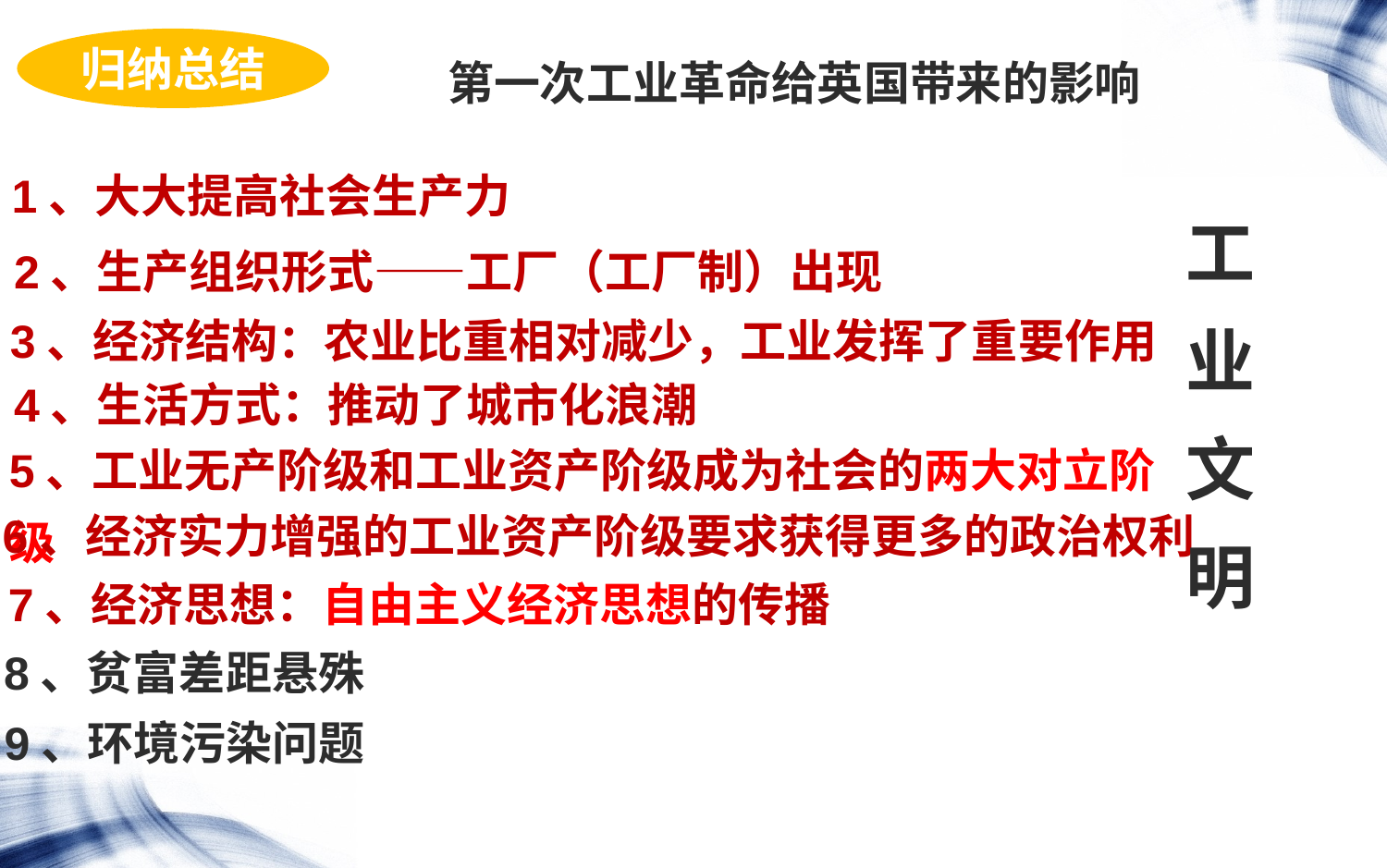

归纳总结
第一次工业革命给英国带来的影响
1、大大提高社会生产力
工业文明
2、生产组织形式——工厂（工厂制）出现
3、经济结构：农业比重相对减少，工业发挥了重要作用
4、生活方式：推动了城市化浪潮
5、工业无产阶级和工业资产阶级成为社会的两大对立阶级
6、经济实力增强的工业资产阶级要求获得更多的政治权利
7、经济思想：自由主义经济思想的传播
8、贫富差距悬殊
9、环境污染问题